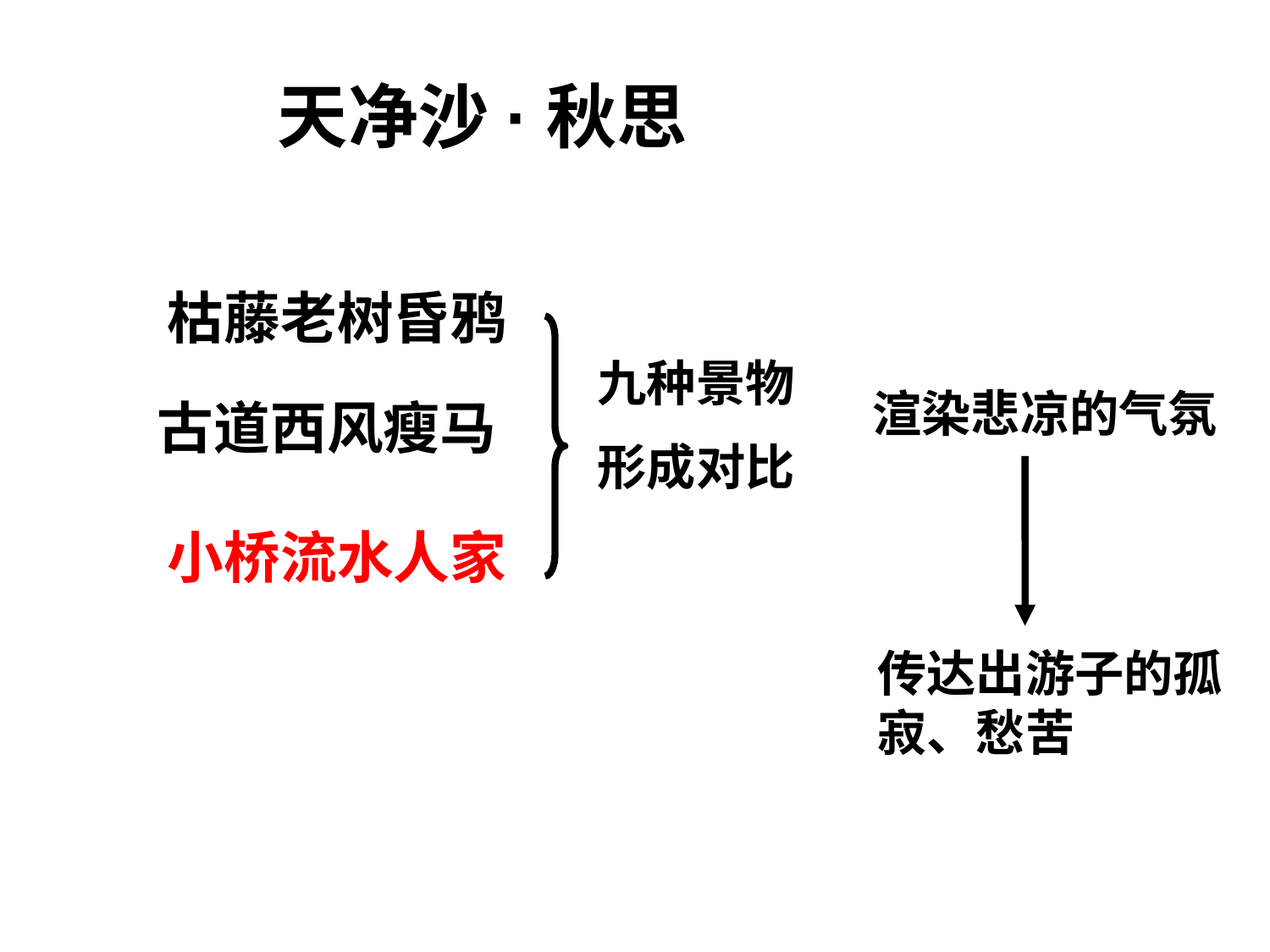

天净沙·秋思
枯藤老树昏鸦

九种景物
形成对比

渲染悲凉的气氛
古道西风瘦马

小桥流水人家
传达出游子的孤寂、愁苦